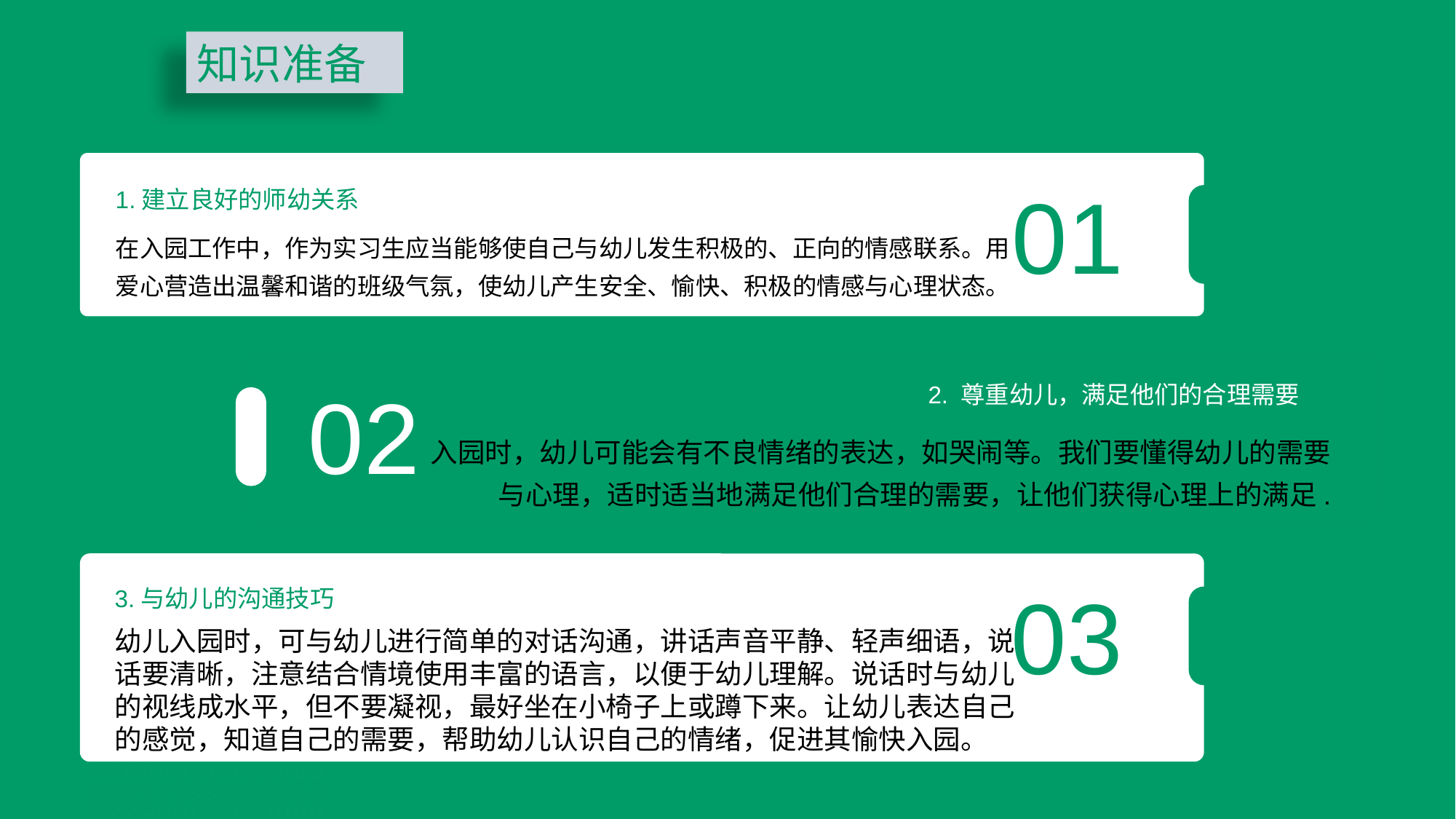

知识准备

01
1.建立良好的师幼关系

在入园工作中，作为实习生应当能够使自己与幼儿发生积极的、正向的情感联系。用爱心营造出温馨和谐的班级气氛，使幼儿产生安全、愉快、积极的情感与心理状态。

02
2. 尊重幼儿，满足他们的合理需要

入园时，幼儿可能会有不良情绪的表达，如哭闹等。我们要懂得幼儿的需要与心理，适时适当地满足他们合理的需要，让他们获得心理上的满足.

03
3.与幼儿的沟通技巧

幼儿入园时，可与幼儿进行简单的对话沟通，讲话声音平静、轻声细语，说话要清晰，注意结合情境使用丰富的语言，以便于幼儿理解。说话时与幼儿的视线成水平，但不要凝视，最好坐在小椅子上或蹲下来。让幼儿表达自己的感觉，知道自己的需要，帮助幼儿认识自己的情绪，促进其愉快入园。